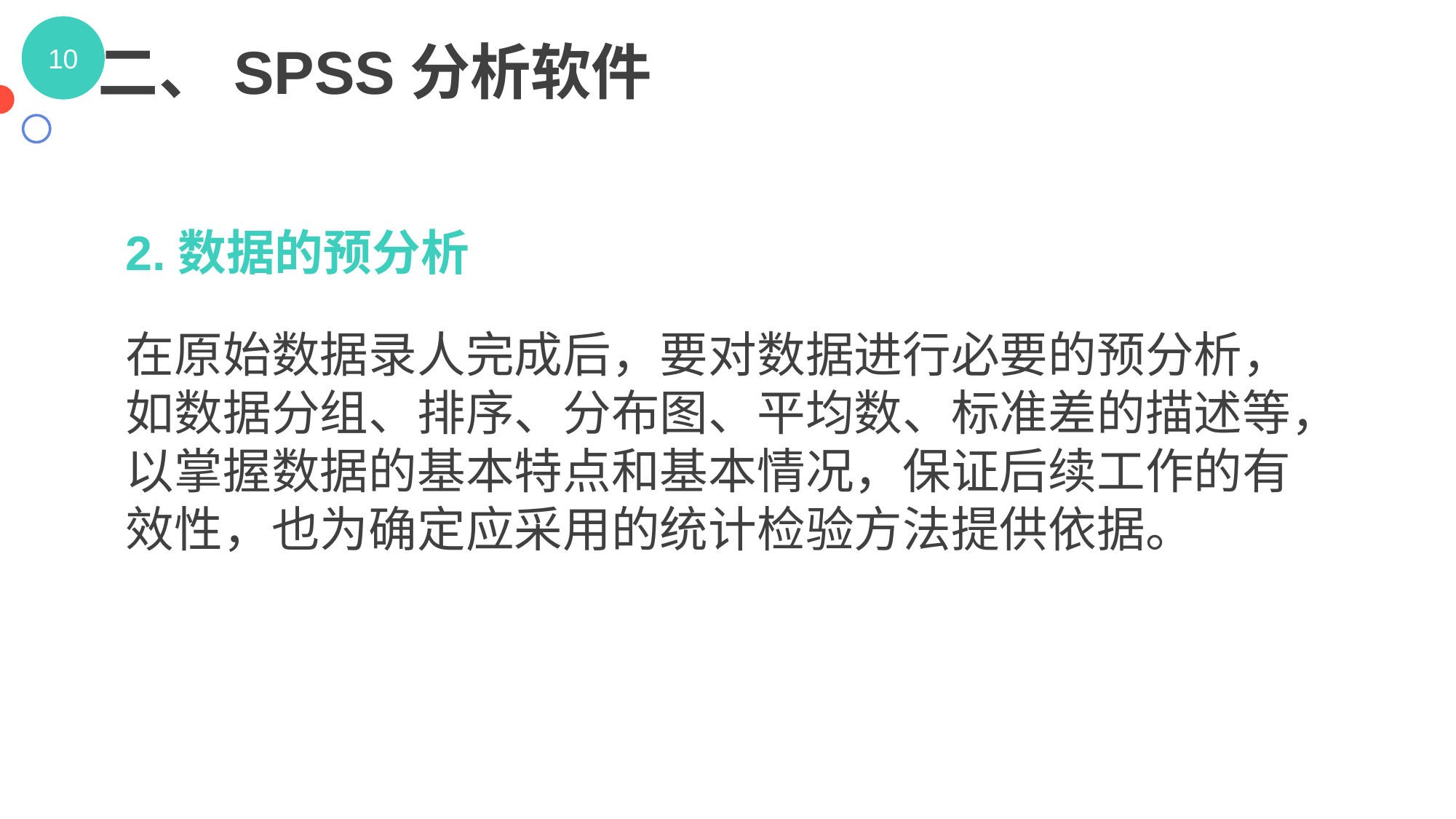

二、SPSS分析软件
2.数据的预分析

在原始数据录人完成后，要对数据进行必要的预分析，如数据分组、排序、分布图、平均数、标准差的描述等，以掌握数据的基本特点和基本情况，保证后续工作的有效性，也为确定应采用的统计检验方法提供依据。